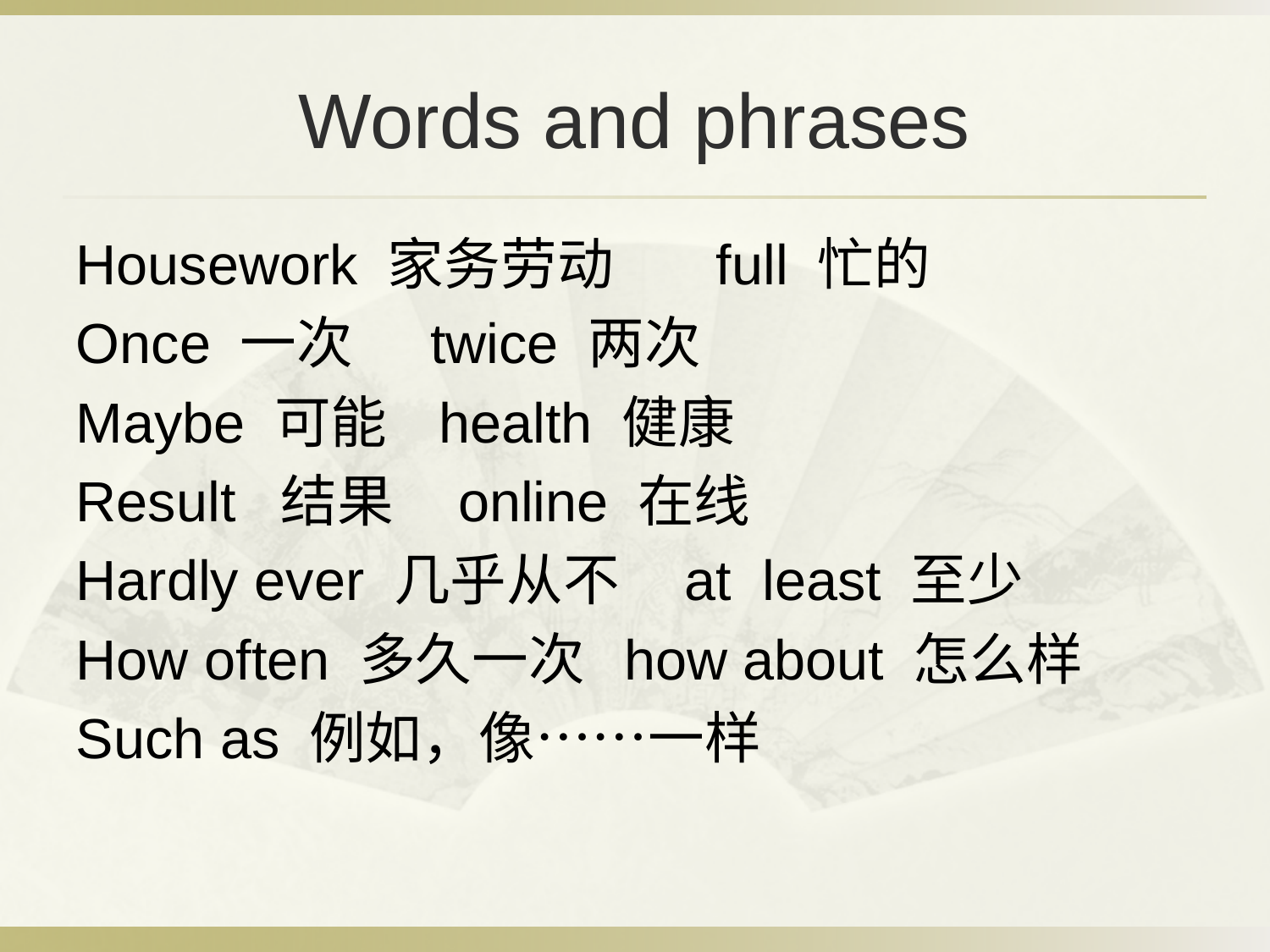

# Words and phrases
Housework 家务劳动       full 忙的
Once 一次     twice 两次
Maybe 可能   health 健康
Result  结果    online 在线
Hardly ever 几乎从不    at  least 至少
How often 多久一次  how about 怎么样
Such as 例如，像……一样